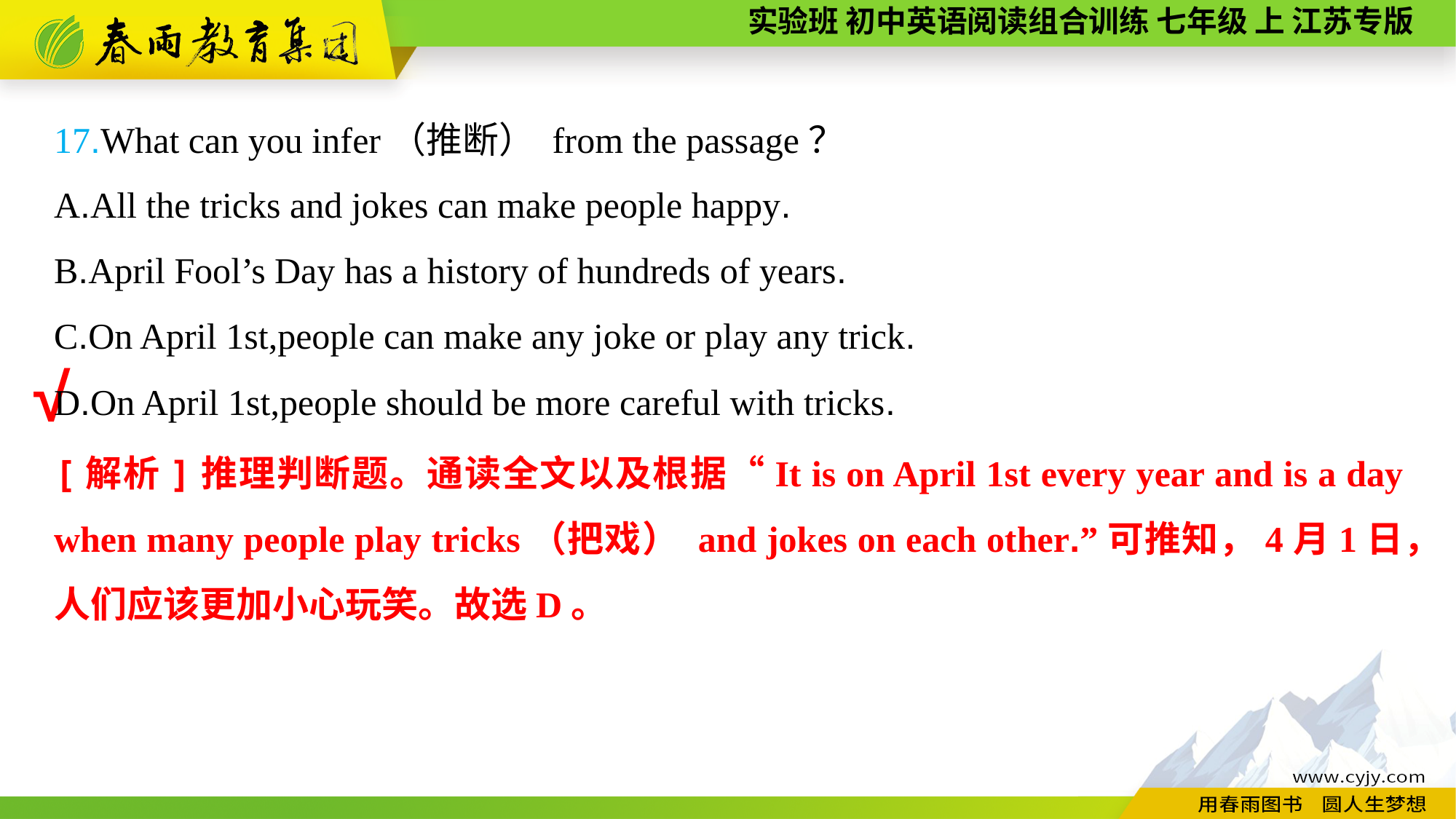

17.What can you infer（推断） from the passage？
A.All the tricks and jokes can make people happy.
B.April Fool’s Day has a history of hundreds of years.
C.On April 1st,people can make any joke or play any trick.
D.On April 1st,people should be more careful with tricks.
√
[解析]推理判断题。通读全文以及根据“It is on April 1st every year and is a day when many people play tricks（把戏） and jokes on each other.”可推知，4月1日，人们应该更加小心玩笑。故选D。